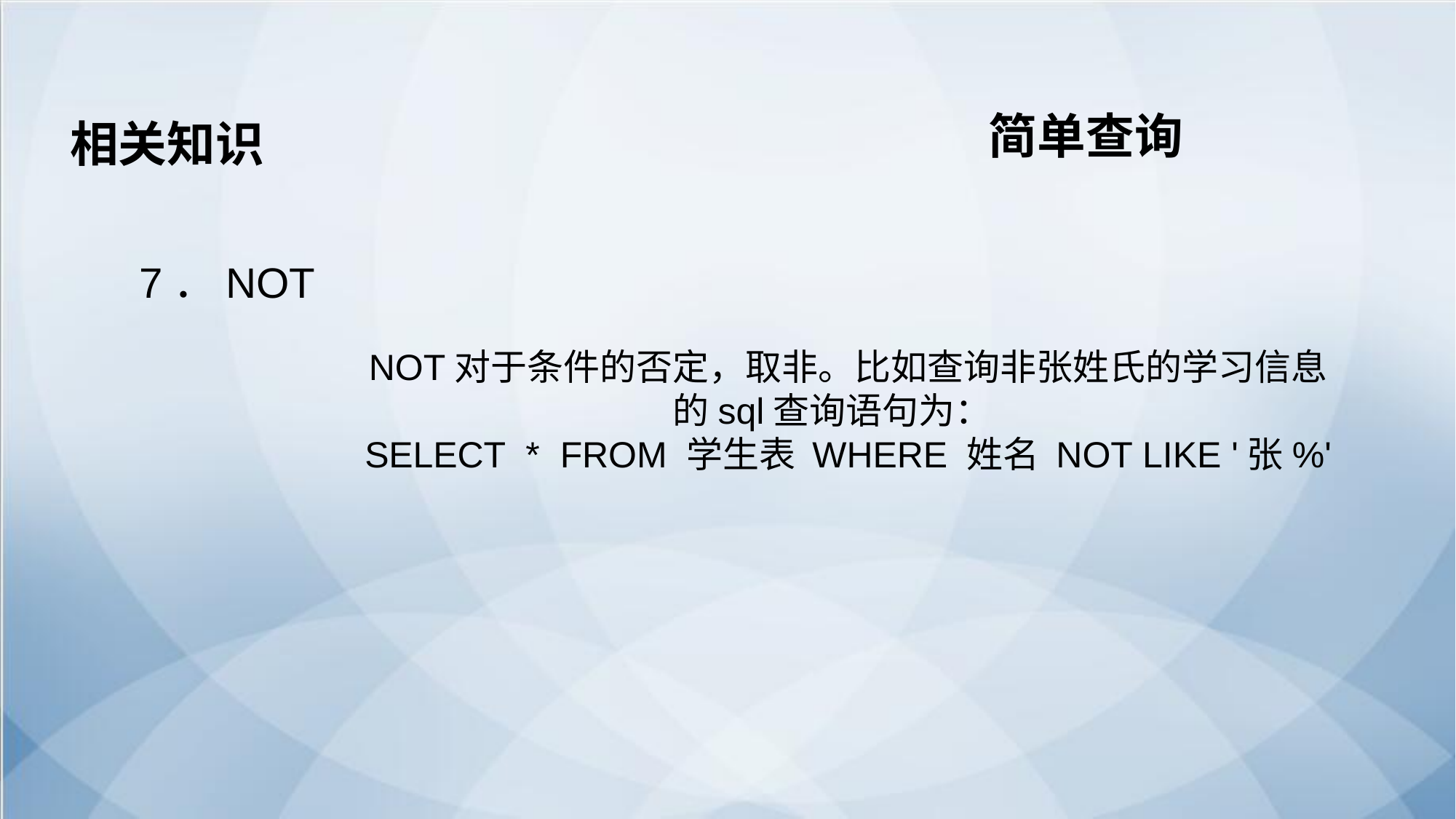

简单查询
相关知识
 7．NOT
NOT对于条件的否定，取非。比如查询非张姓氏的学习信息的sql查询语句为：
SELECT  *  FROM 学生表 WHERE 姓名 NOT LIKE '张%'